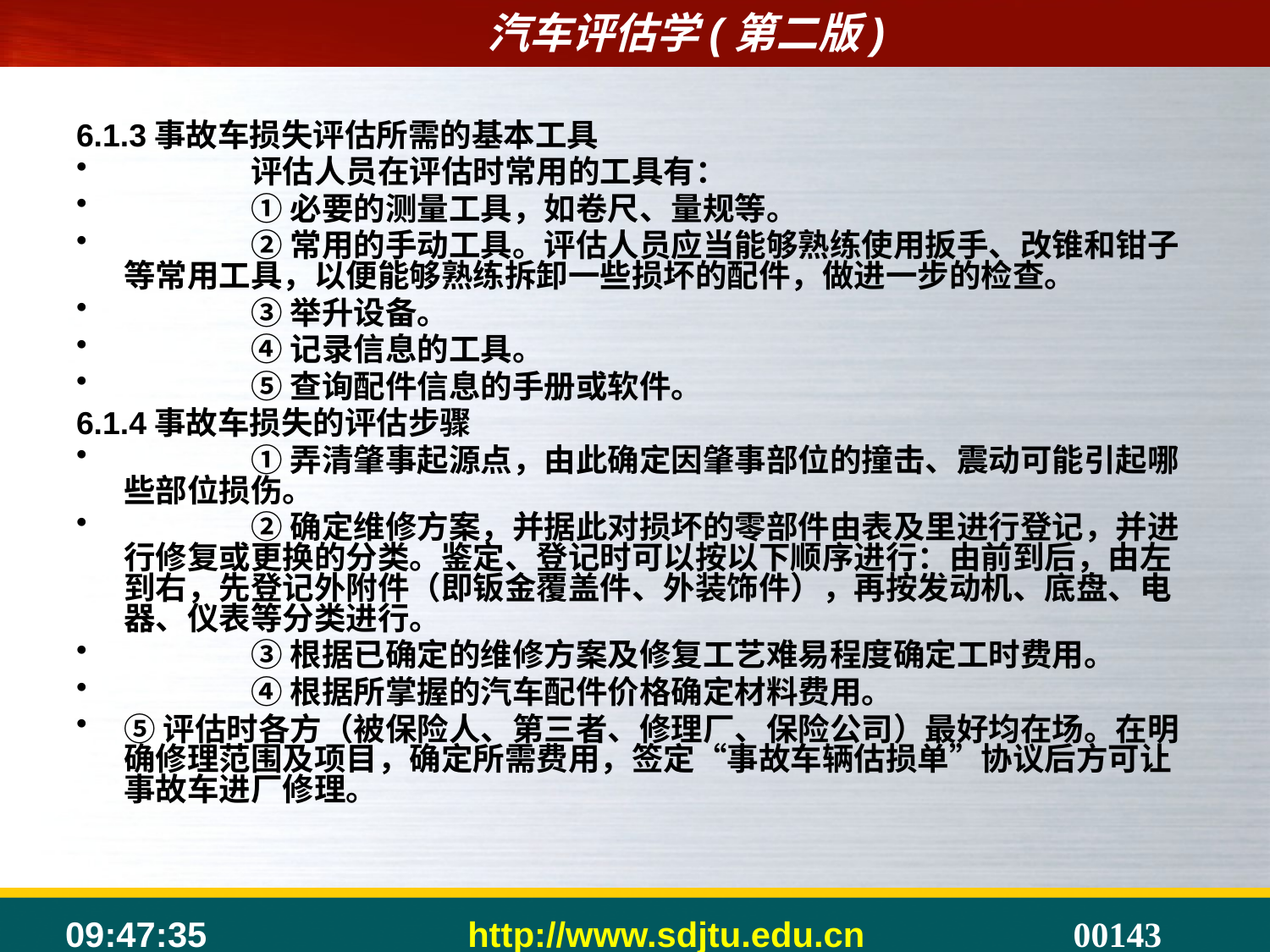

#
6.1.3事故车损失评估所需的基本工具
	评估人员在评估时常用的工具有：
	①必要的测量工具，如卷尺、量规等。
	②常用的手动工具。评估人员应当能够熟练使用扳手、改锥和钳子等常用工具，以便能够熟练拆卸一些损坏的配件，做进一步的检查。
	③举升设备。
	④记录信息的工具。
	⑤查询配件信息的手册或软件。
6.1.4事故车损失的评估步骤
	①弄清肇事起源点，由此确定因肇事部位的撞击、震动可能引起哪些部位损伤。
	②确定维修方案，并据此对损坏的零部件由表及里进行登记，并进行修复或更换的分类。鉴定、登记时可以按以下顺序进行：由前到后，由左到右，先登记外附件（即钣金覆盖件、外装饰件），再按发动机、底盘、电器、仪表等分类进行。
	③根据已确定的维修方案及修复工艺难易程度确定工时费用。
	④根据所掌握的汽车配件价格确定材料费用。
⑤评估时各方（被保险人、第三者、修理厂、保险公司）最好均在场。在明确修理范围及项目，确定所需费用，签定“事故车辆估损单”协议后方可让事故车进厂修理。